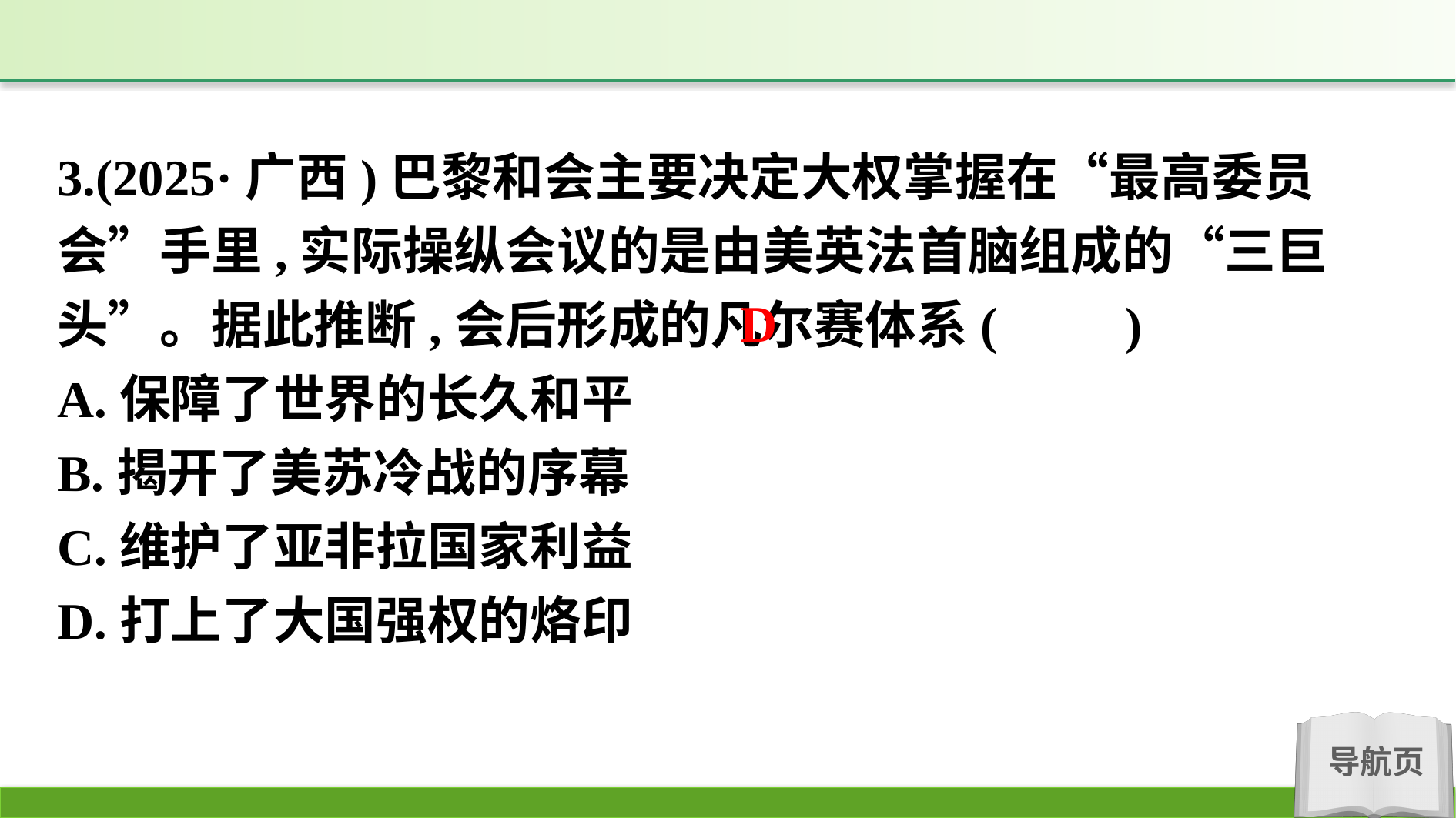

3.(2025·广西)巴黎和会主要决定大权掌握在“最高委员会”手里,实际操纵会议的是由美英法首脑组成的“三巨头”。据此推断,会后形成的凡尔赛体系(　　)
A.保障了世界的长久和平
B.揭开了美苏冷战的序幕
C.维护了亚非拉国家利益
D.打上了大国强权的烙印
D